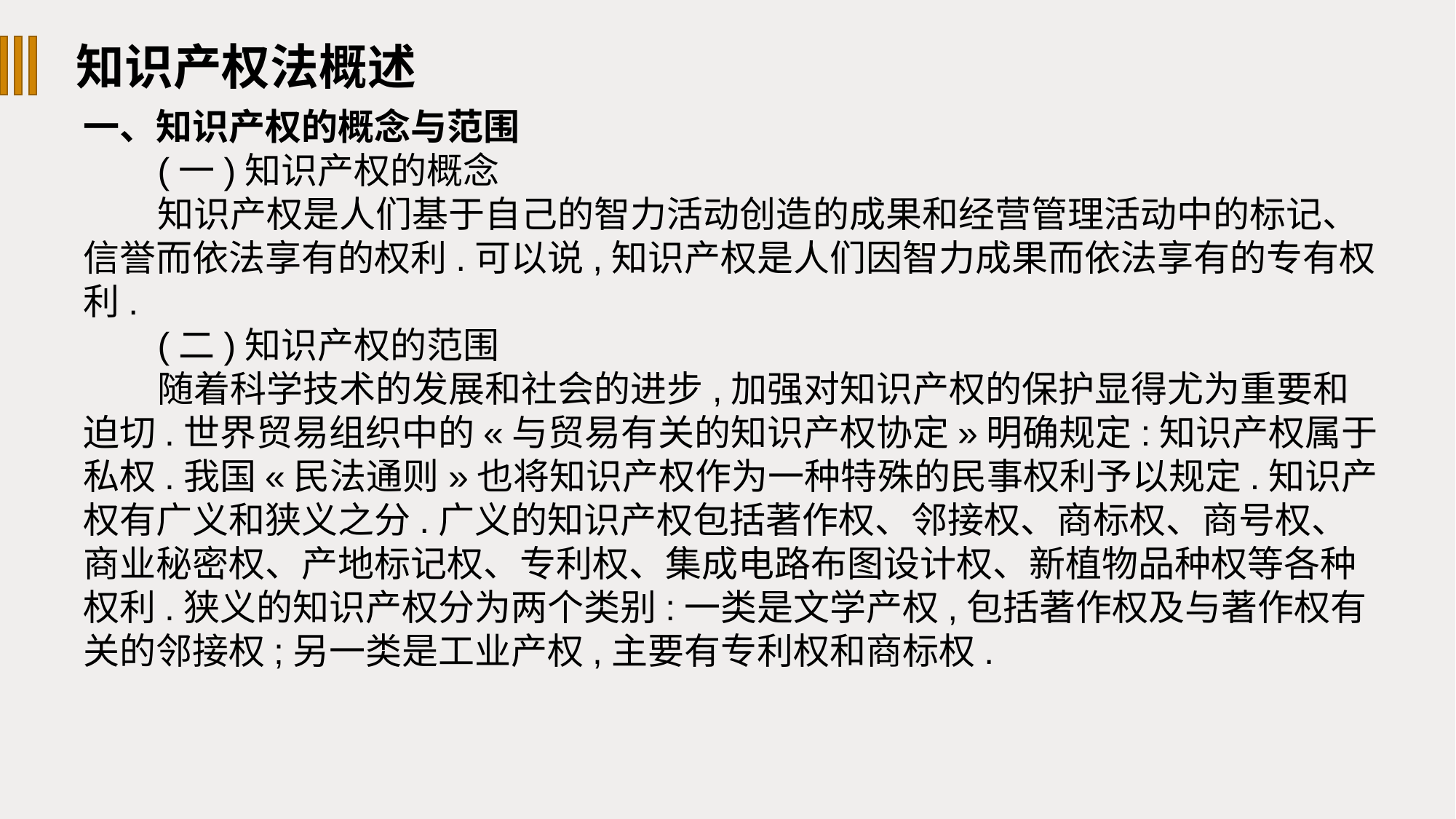

知识产权法概述

一、知识产权的概念与范围
(一)知识产权的概念
知识产权是人们基于自己的智力活动创造的成果和经营管理活动中的标记、信誉而依法享有的权利.可以说,知识产权是人们因智力成果而依法享有的专有权利.
(二)知识产权的范围
随着科学技术的发展和社会的进步,加强对知识产权的保护显得尤为重要和迫切.世界贸易组织中的«与贸易有关的知识产权协定»明确规定:知识产权属于私权.我国«民法通则»也将知识产权作为一种特殊的民事权利予以规定.知识产权有广义和狭义之分.广义的知识产权包括著作权、邻接权、商标权、商号权、商业秘密权、产地标记权、专利权、集成电路布图设计权、新植物品种权等各种权利.狭义的知识产权分为两个类别:一类是文学产权,包括著作权及与著作权有关的邻接权;另一类是工业产权,主要有专利权和商标权.